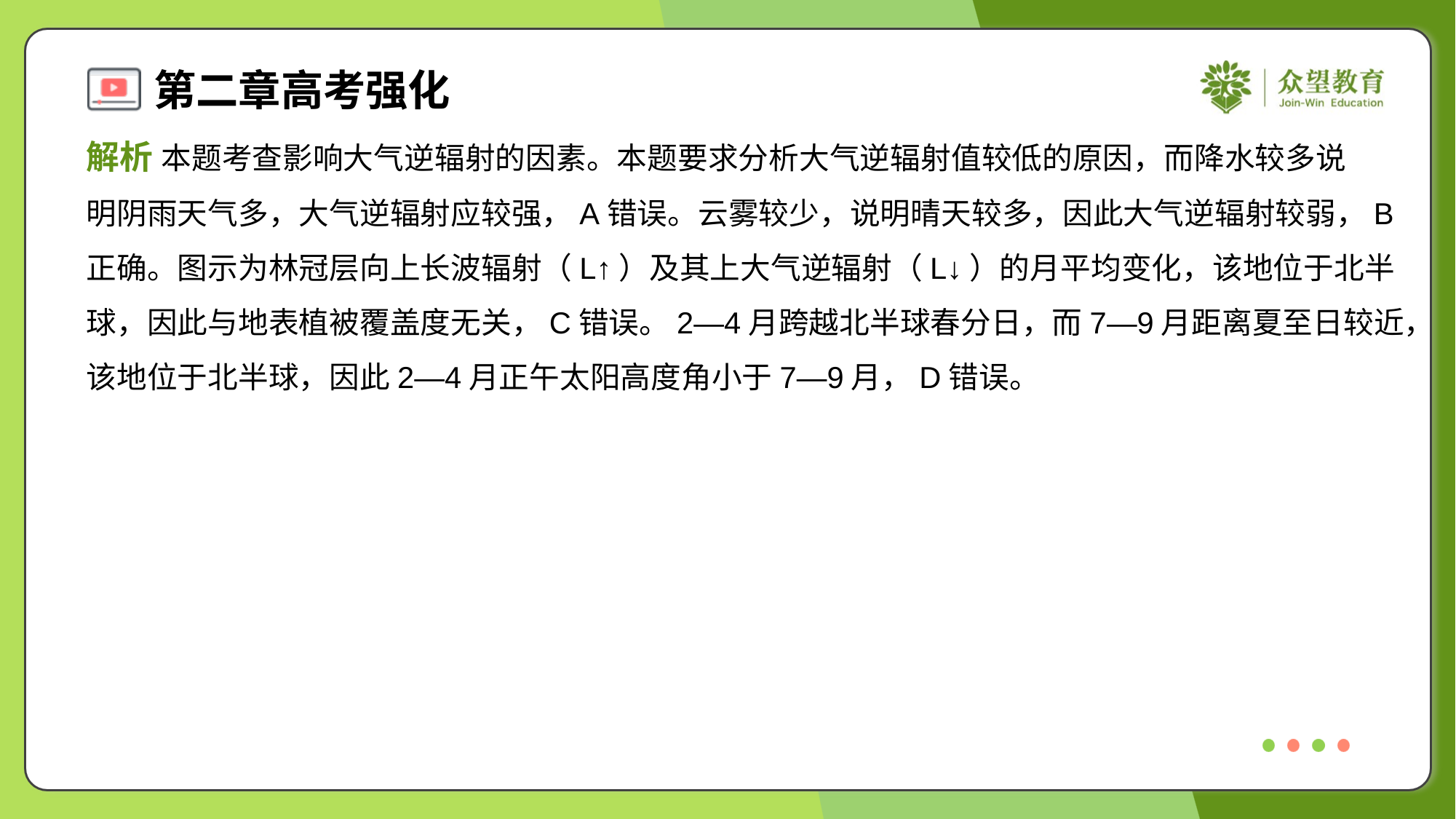

解析 本题考查影响大气逆辐射的因素。本题要求分析大气逆辐射值较低的原因，而降水较多说
明阴雨天气多，大气逆辐射应较强，A错误。云雾较少，说明晴天较多，因此大气逆辐射较弱，B
正确。图示为林冠层向上长波辐射（L↑）及其上大气逆辐射（L↓）的月平均变化，该地位于北半
球，因此与地表植被覆盖度无关，C错误。2—4月跨越北半球春分日，而7—9月距离夏至日较近，
该地位于北半球，因此2—4月正午太阳高度角小于7—9月，D错误。